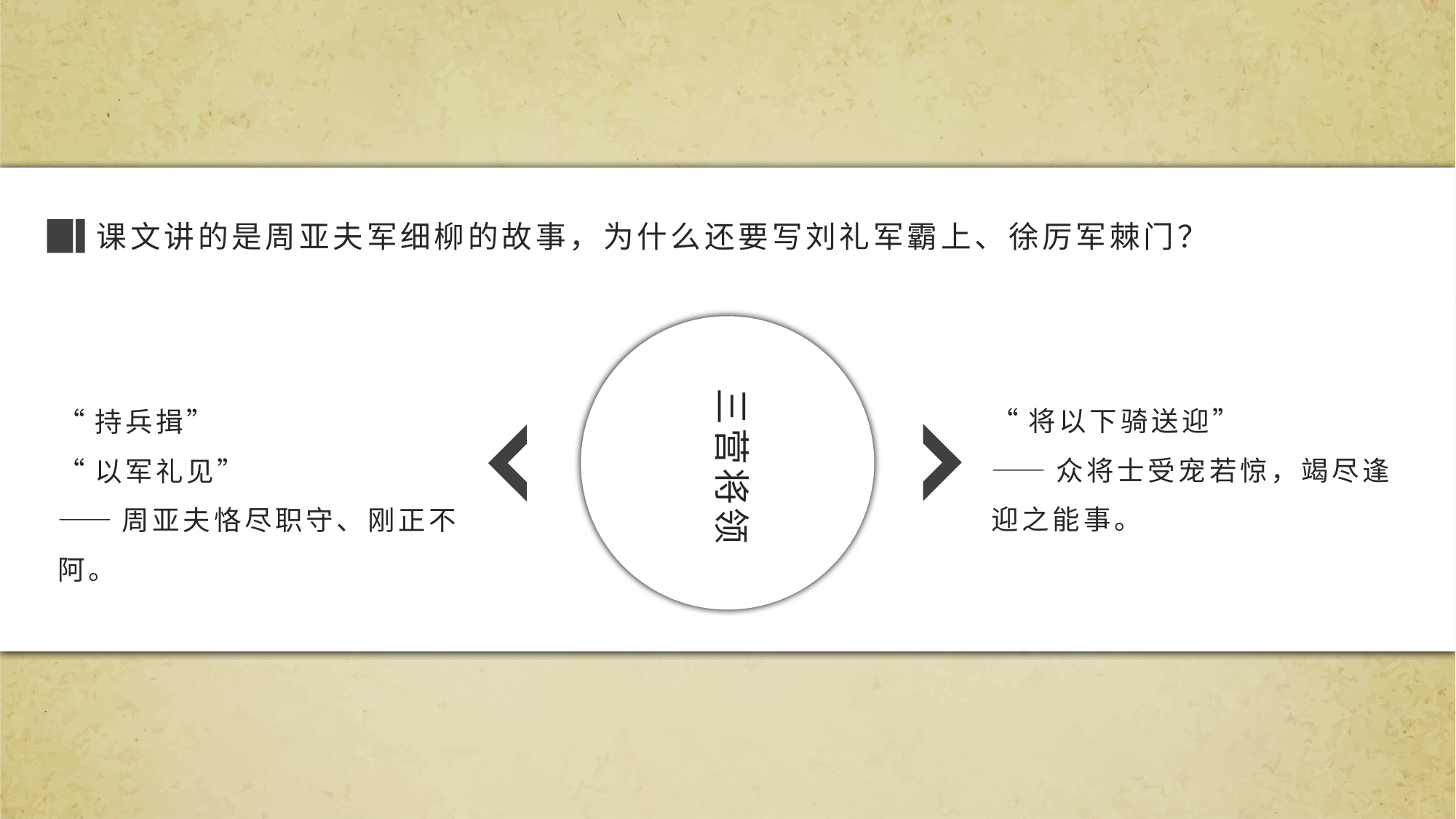

课文讲的是周亚夫军细柳的故事，为什么还要写刘礼军霸上、徐厉军棘门？

三营将领
“将以下骑送迎”
——众将士受宠若惊，竭尽逢迎之能事。
“持兵揖”
“以军礼见”
——周亚夫恪尽职守、刚正不阿。